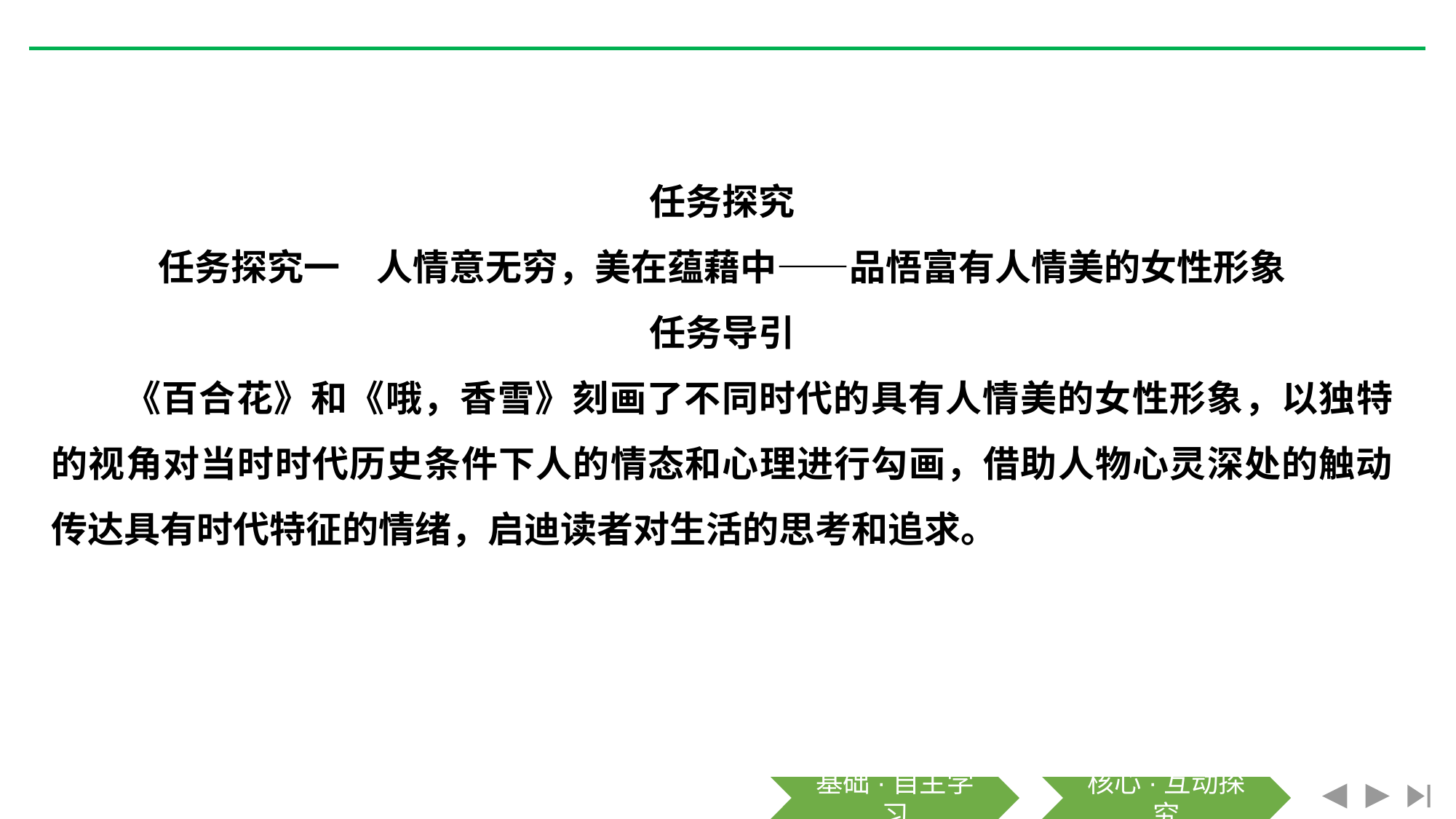

任务探究
任务探究一　人情意无穷，美在蕴藉中——品悟富有人情美的女性形象
任务导引
《百合花》和《哦，香雪》刻画了不同时代的具有人情美的女性形象，以独特的视角对当时时代历史条件下人的情态和心理进行勾画，借助人物心灵深处的触动传达具有时代特征的情绪，启迪读者对生活的思考和追求。